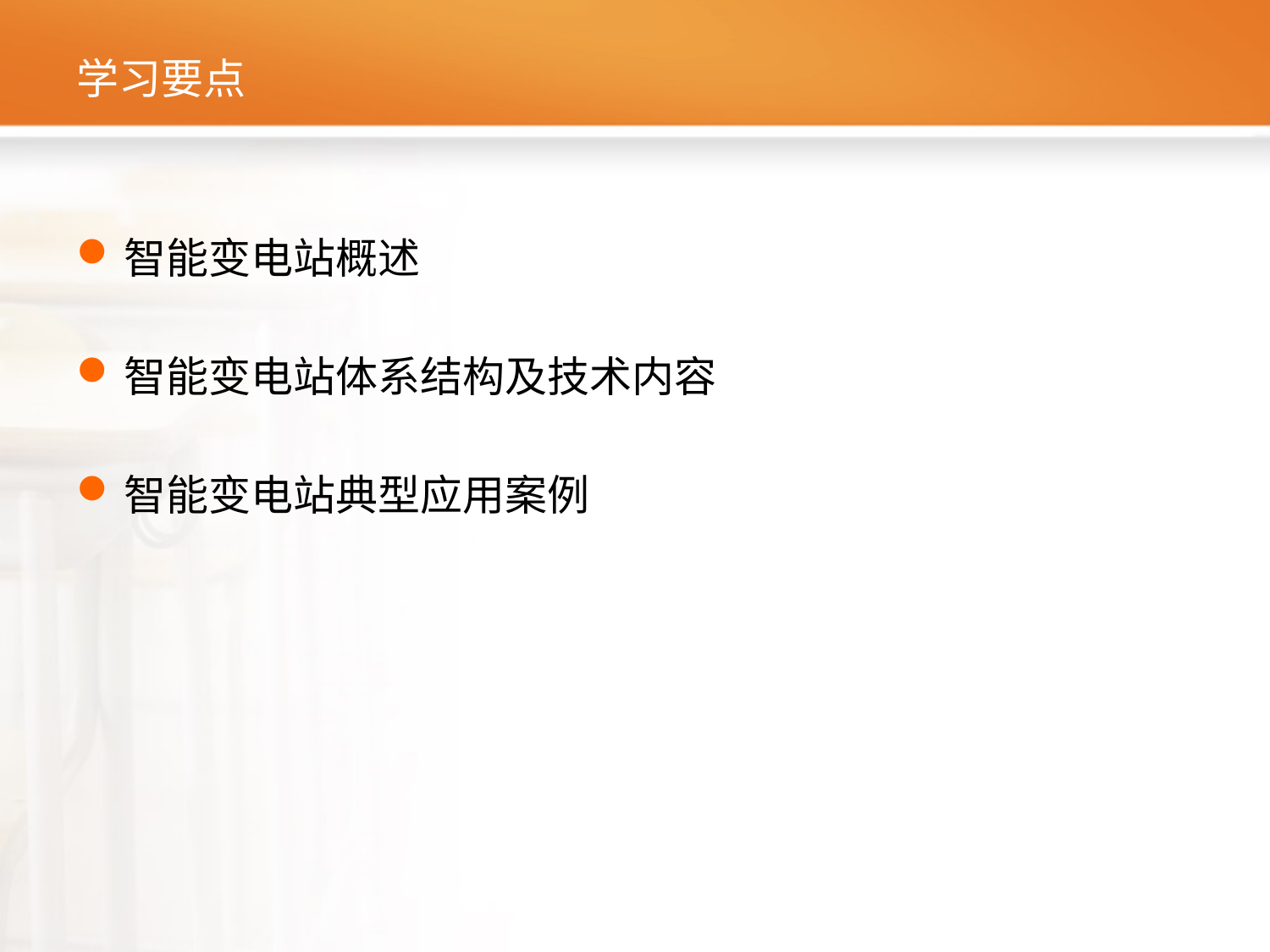

# 学习要点

智能变电站概述

智能变电站体系结构及技术内容

智能变电站典型应用案例